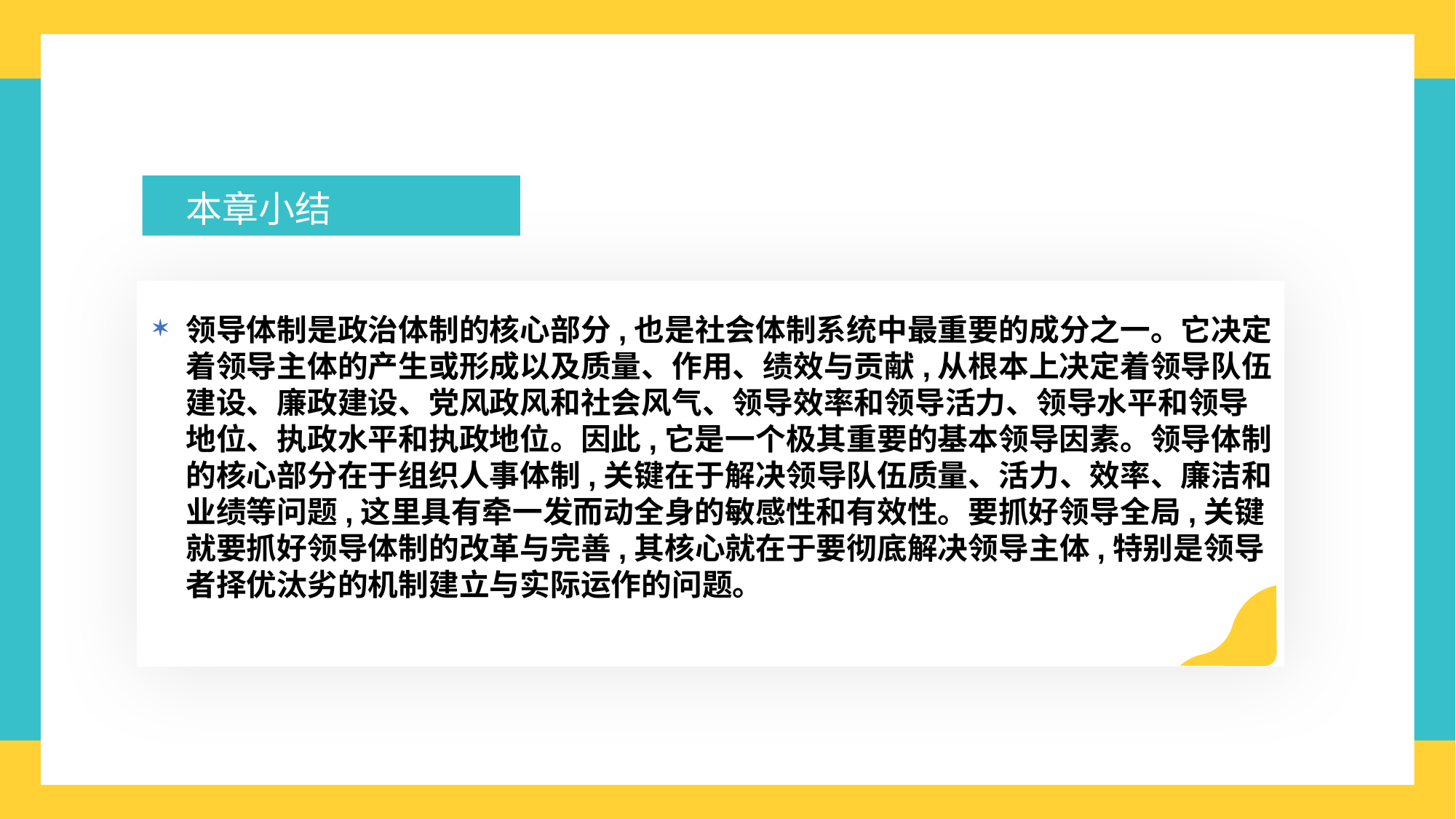

本章小结

领导体制是政治体制的核心部分,也是社会体制系统中最重要的成分之一。它决定着领导主体的产生或形成以及质量、作用、绩效与贡献,从根本上决定着领导队伍建设、廉政建设、党风政风和社会风气、领导效率和领导活力、领导水平和领导地位、执政水平和执政地位。因此,它是一个极其重要的基本领导因素。领导体制的核心部分在于组织人事体制,关键在于解决领导队伍质量、活力、效率、廉洁和业绩等问题,这里具有牵一发而动全身的敏感性和有效性。要抓好领导全局,关键就要抓好领导体制的改革与完善,其核心就在于要彻底解决领导主体,特别是领导者择优汰劣的机制建立与实际运作的问题。